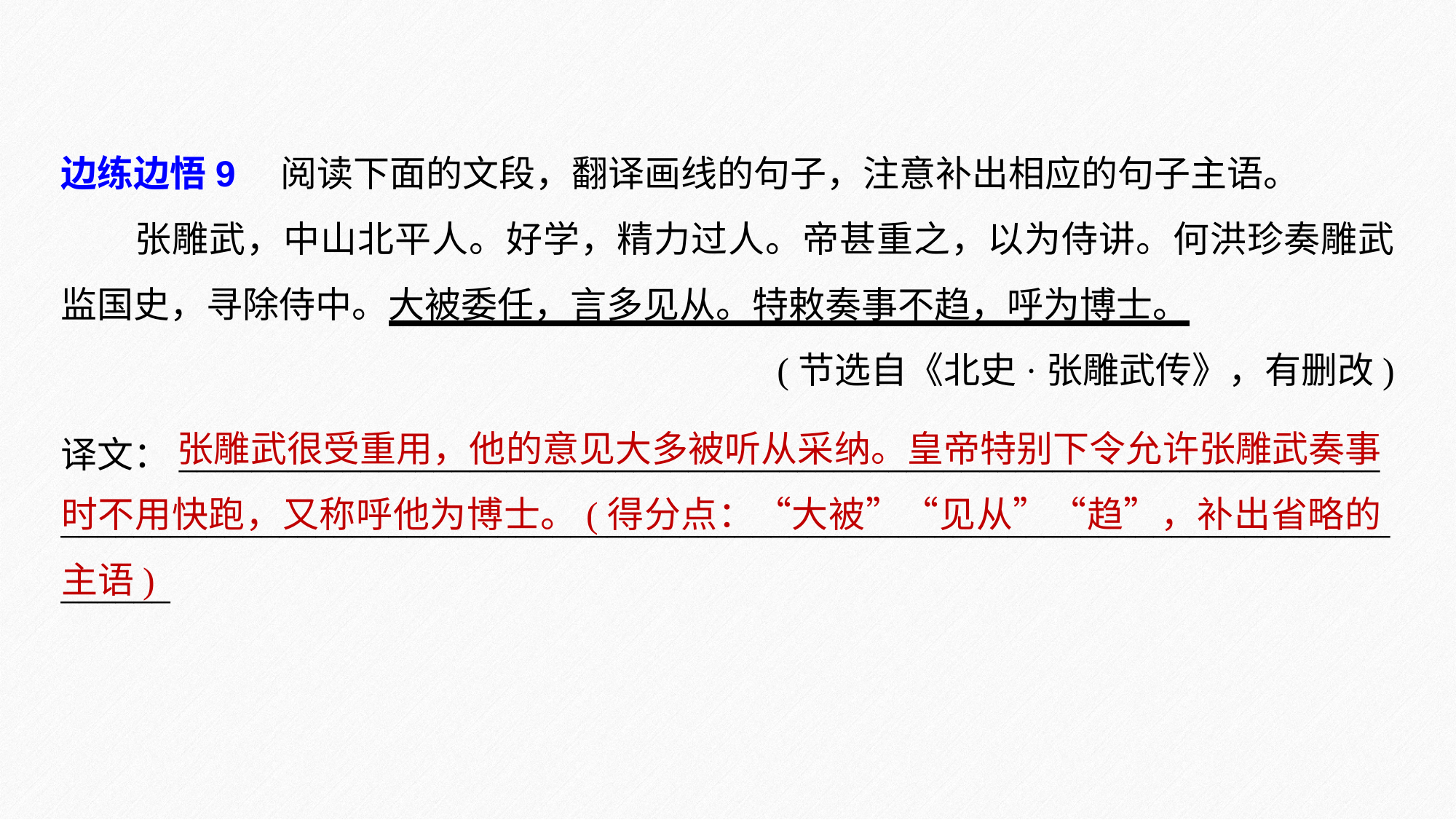

边练边悟9　阅读下面的文段，翻译画线的句子，注意补出相应的句子主语。
张雕武，中山北平人。好学，精力过人。帝甚重之，以为侍讲。何洪珍奏雕武监国史，寻除侍中。大被委任，言多见从。特敕奏事不趋，呼为博士。
(节选自《北史·张雕武传》，有删改)
             张雕武很受重用，他的意见大多被听从采纳。皇帝特别下令允许张雕武奏事时不用快跑，又称呼他为博士。(得分点：“大被”“见从”“趋”，补出省略的主语)
译文：__________________________________________________________________
_______________________________________________________________________________